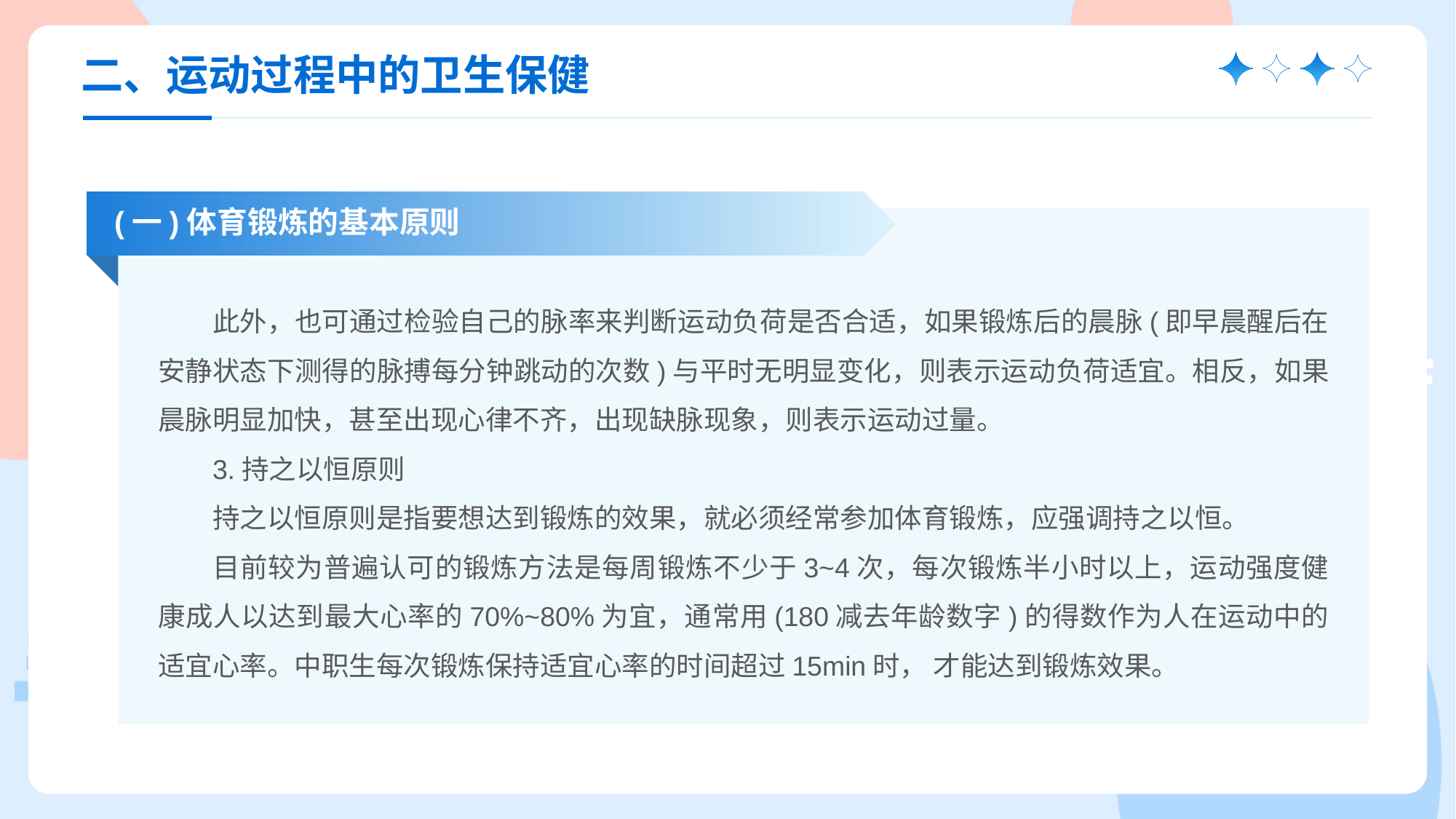

二、运动过程中的卫生保健
(一)体育锻炼的基本原则

此外，也可通过检验自己的脉率来判断运动负荷是否合适，如果锻炼后的晨脉(即早晨醒后在安静状态下测得的脉搏每分钟跳动的次数)与平时无明显变化，则表示运动负荷适宜。相反，如果晨脉明显加快，甚至出现心律不齐，出现缺脉现象，则表示运动过量。
3.持之以恒原则
持之以恒原则是指要想达到锻炼的效果，就必须经常参加体育锻炼，应强调持之以恒。
目前较为普遍认可的锻炼方法是每周锻炼不少于3~4次，每次锻炼半小时以上，运动强度健康成人以达到最大心率的70%~80%为宜，通常用(180减去年龄数字)的得数作为人在运动中的适宜心率。中职生每次锻炼保持适宜心率的时间超过15min时， 才能达到锻炼效果。